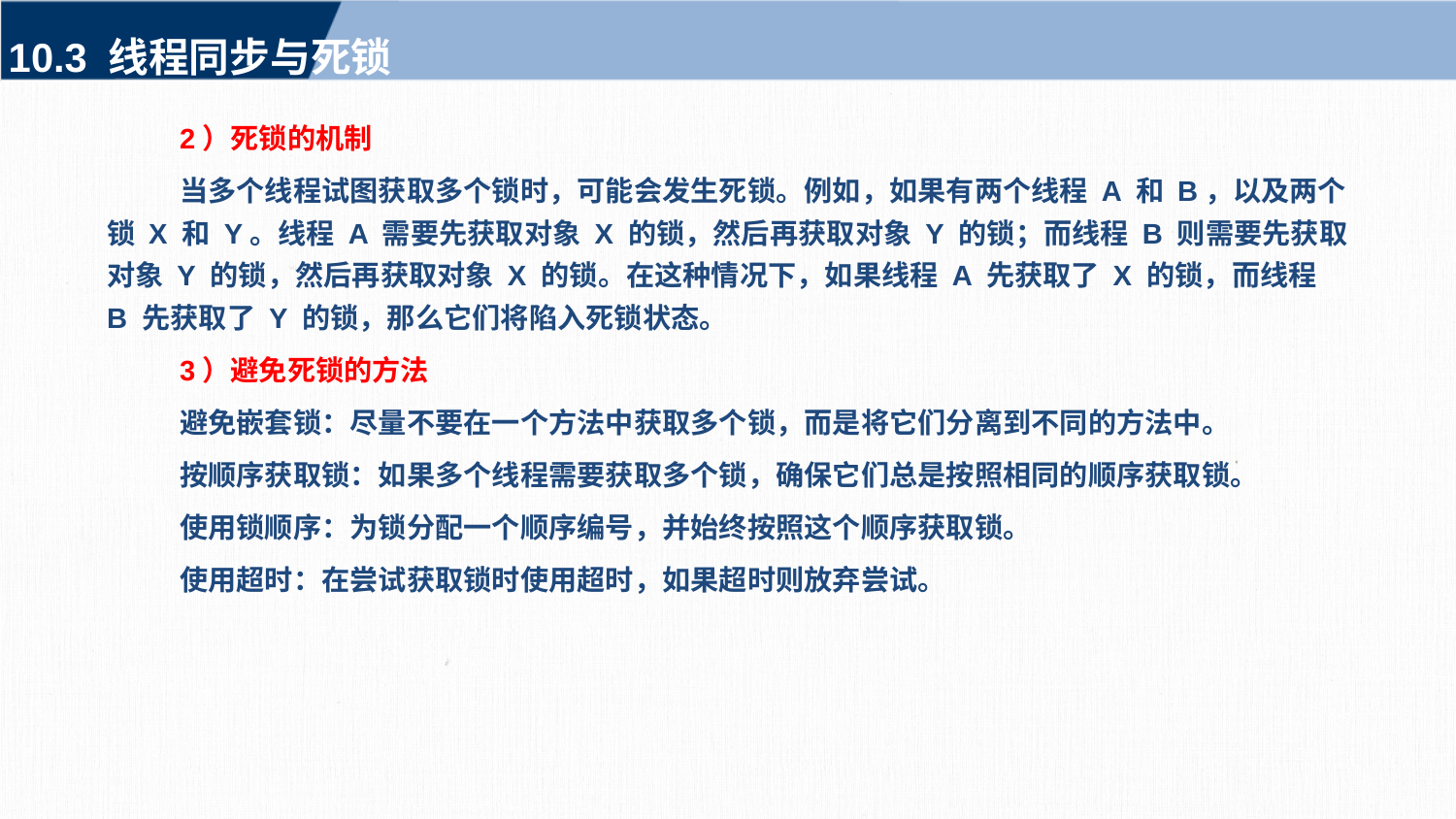

10.3 线程同步与死锁

2）死锁的机制
当多个线程试图获取多个锁时，可能会发生死锁。例如，如果有两个线程 A 和 B，以及两个锁 X 和 Y。线程 A 需要先获取对象 X 的锁，然后再获取对象 Y 的锁；而线程 B 则需要先获取对象 Y 的锁，然后再获取对象 X 的锁。在这种情况下，如果线程 A 先获取了 X 的锁，而线程 B 先获取了 Y 的锁，那么它们将陷入死锁状态。
3）避免死锁的方法
避免嵌套锁：尽量不要在一个方法中获取多个锁，而是将它们分离到不同的方法中。
按顺序获取锁：如果多个线程需要获取多个锁，确保它们总是按照相同的顺序获取锁。
使用锁顺序：为锁分配一个顺序编号，并始终按照这个顺序获取锁。
使用超时：在尝试获取锁时使用超时，如果超时则放弃尝试。